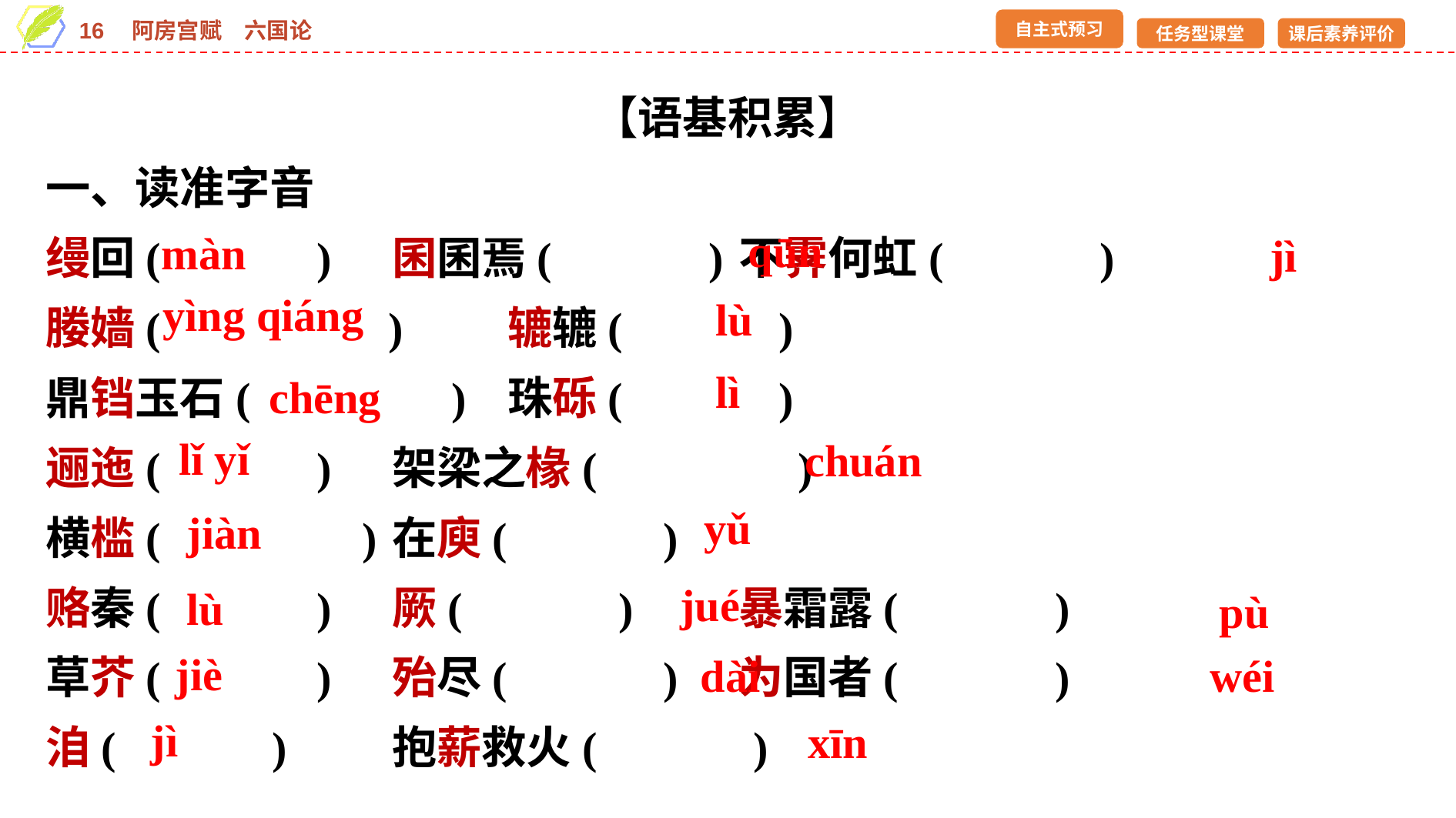

【语基积累】
一、读准字音
缦回(　　　)	囷囷焉(　　　)	不霁何虹(　　　)
媵嫱(　　       　)	辘辘(　　　)
鼎铛玉石(　　　　)	珠砾(　　　)
逦迤(　　　)	架梁之椽(　　　　)
横槛(　　　　)	在庾(　　　)
赂秦(　　　)	厥(　　　)	暴霜露(　　　)
草芥(　　　)	殆尽(　　　)	为国者(　　　)
洎(　　　)	抱薪救火(　　　)
qūn
màn
jì
yìng qiáng
lù
lì
chēng
lǐ yǐ
chuán
yǔ
jiàn
jué
lù
pù
jiè
dài
wéi
jì
xīn